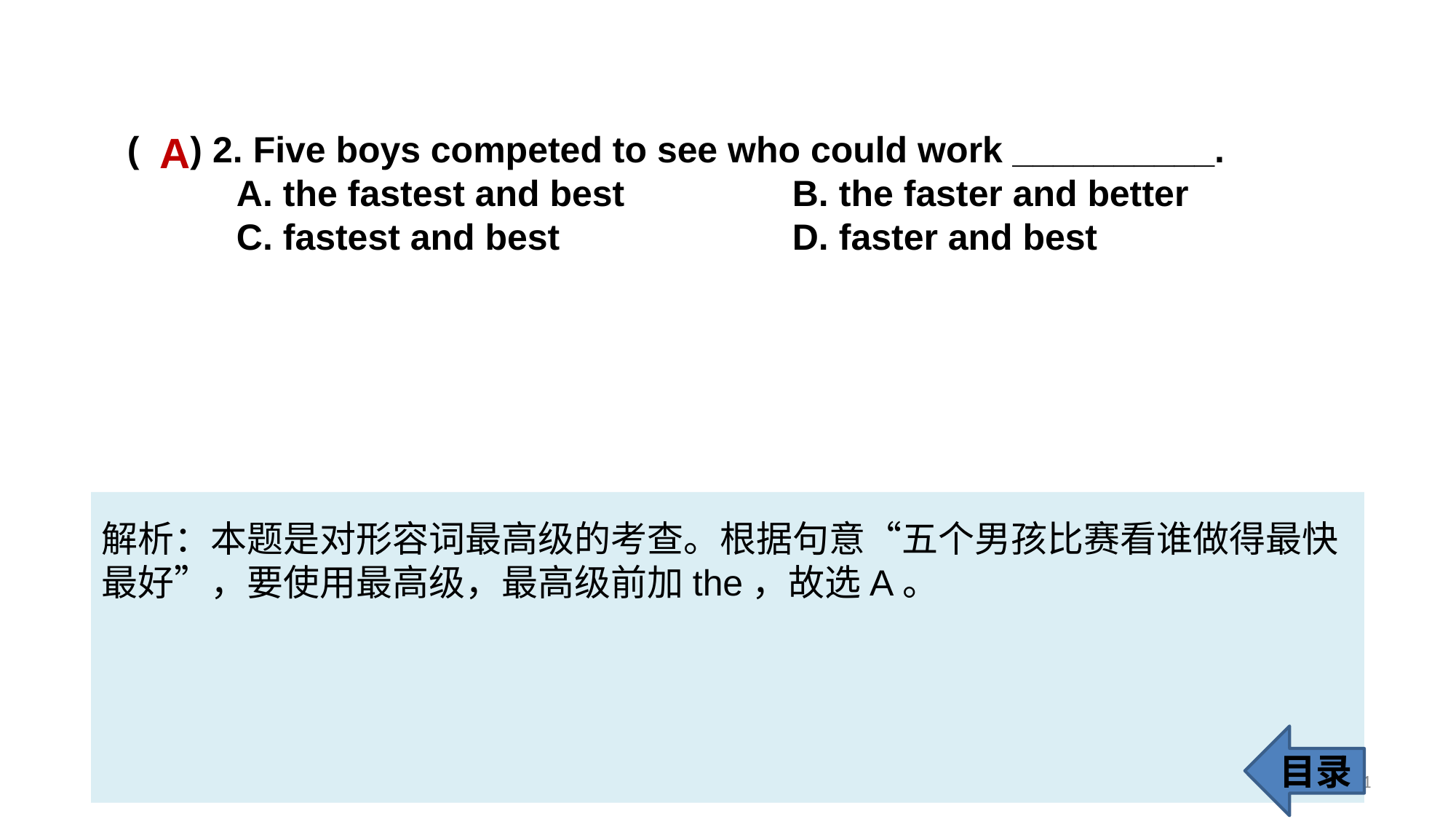

A
(     ) 2. Five boys competed to see who could work __________.
	A. the fastest and best		 B. the faster and better
	C. fastest and best 		 D. faster and best

解析：本题是对形容词最高级的考查。根据句意“五个男孩比赛看谁做得最快
最好”，要使用最高级，最高级前加the，故选A。
目录
61